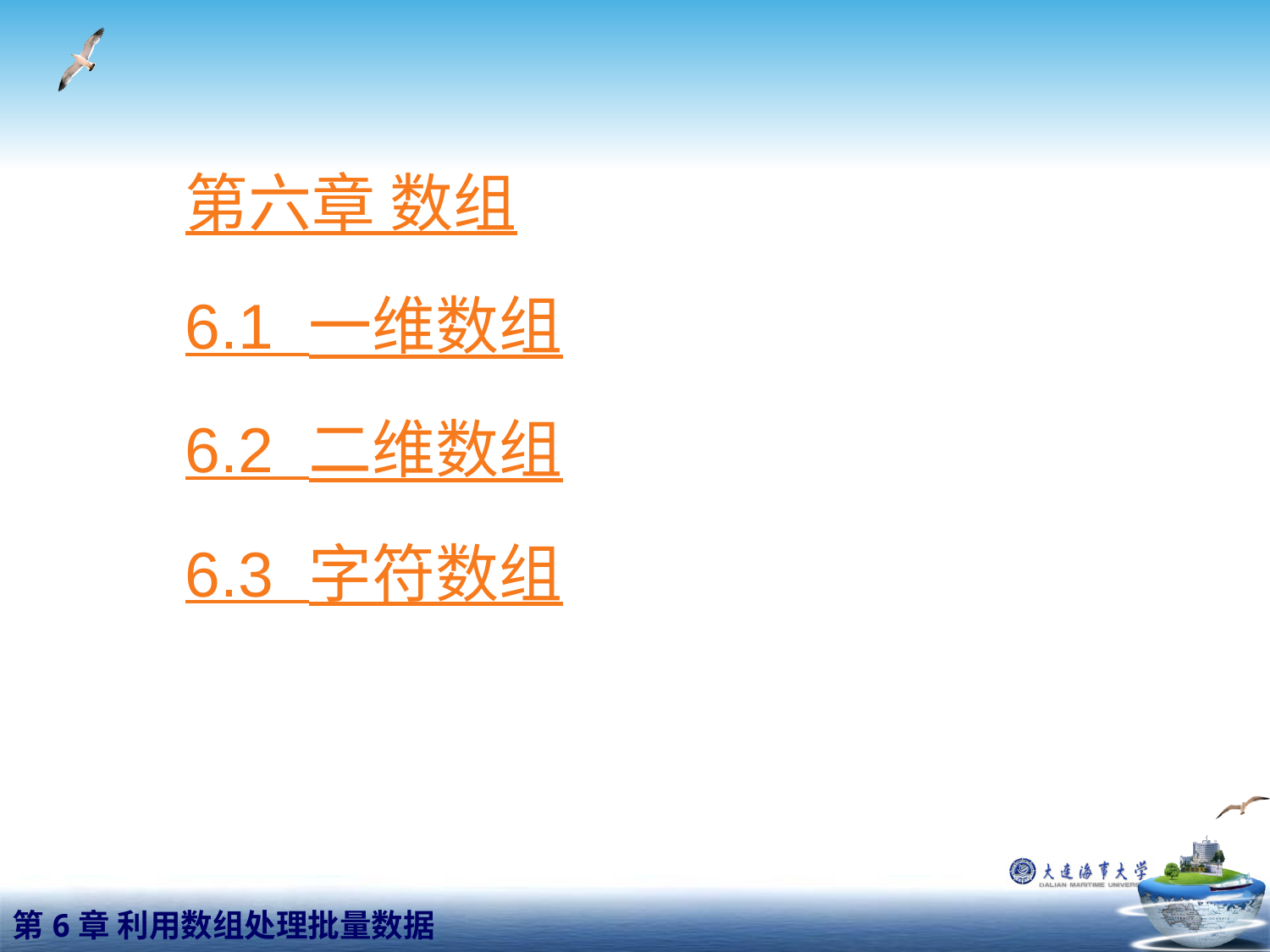

第六章 数组
6.1  一维数组
6.2  二维数组
6.3  字符数组